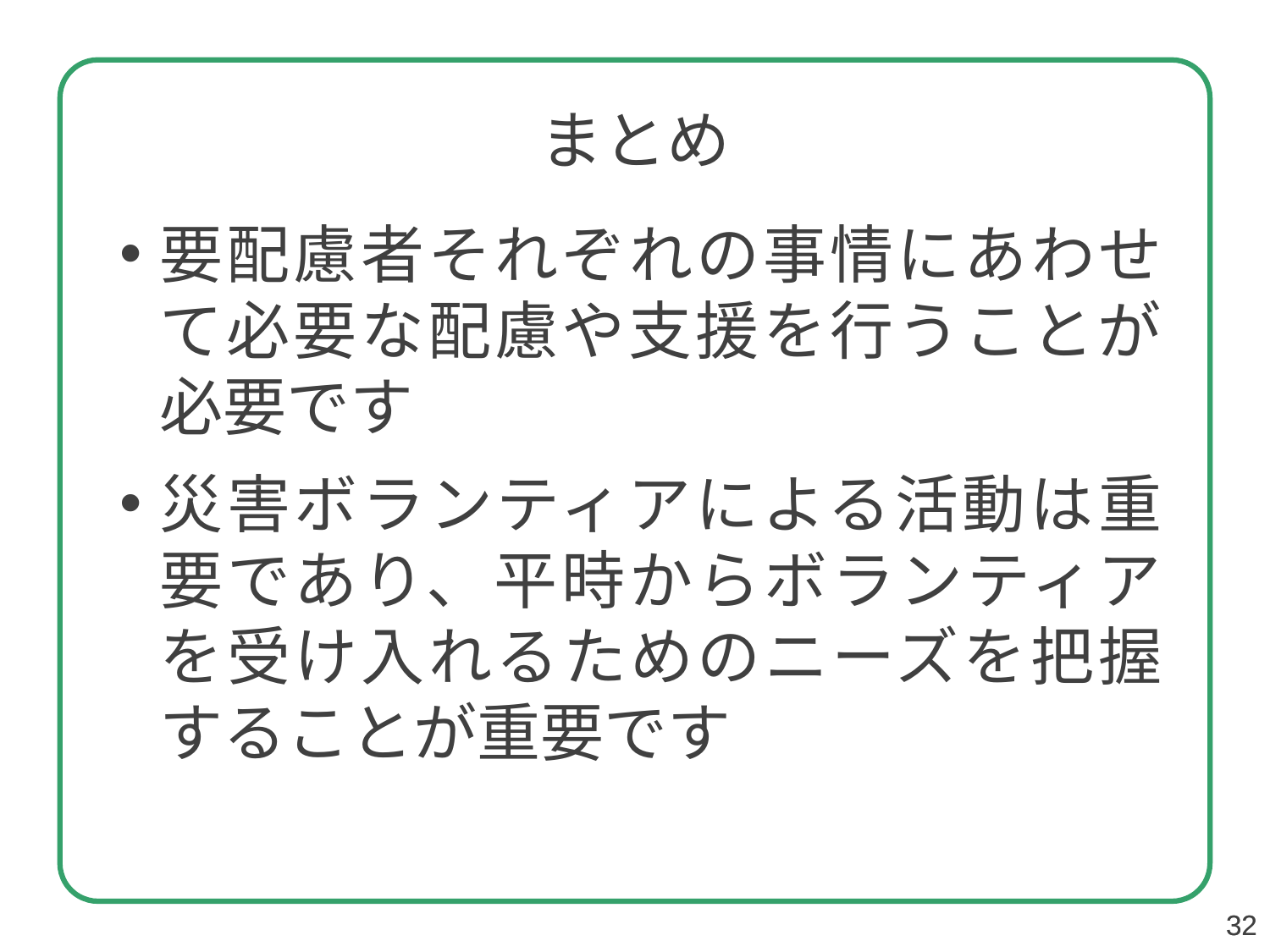

まとめ
要配慮者それぞれの事情にあわせて必要な配慮や支援を行うことが必要です
災害ボランティアによる活動は重要であり、平時からボランティアを受け入れるためのニーズを把握することが重要です
32
32